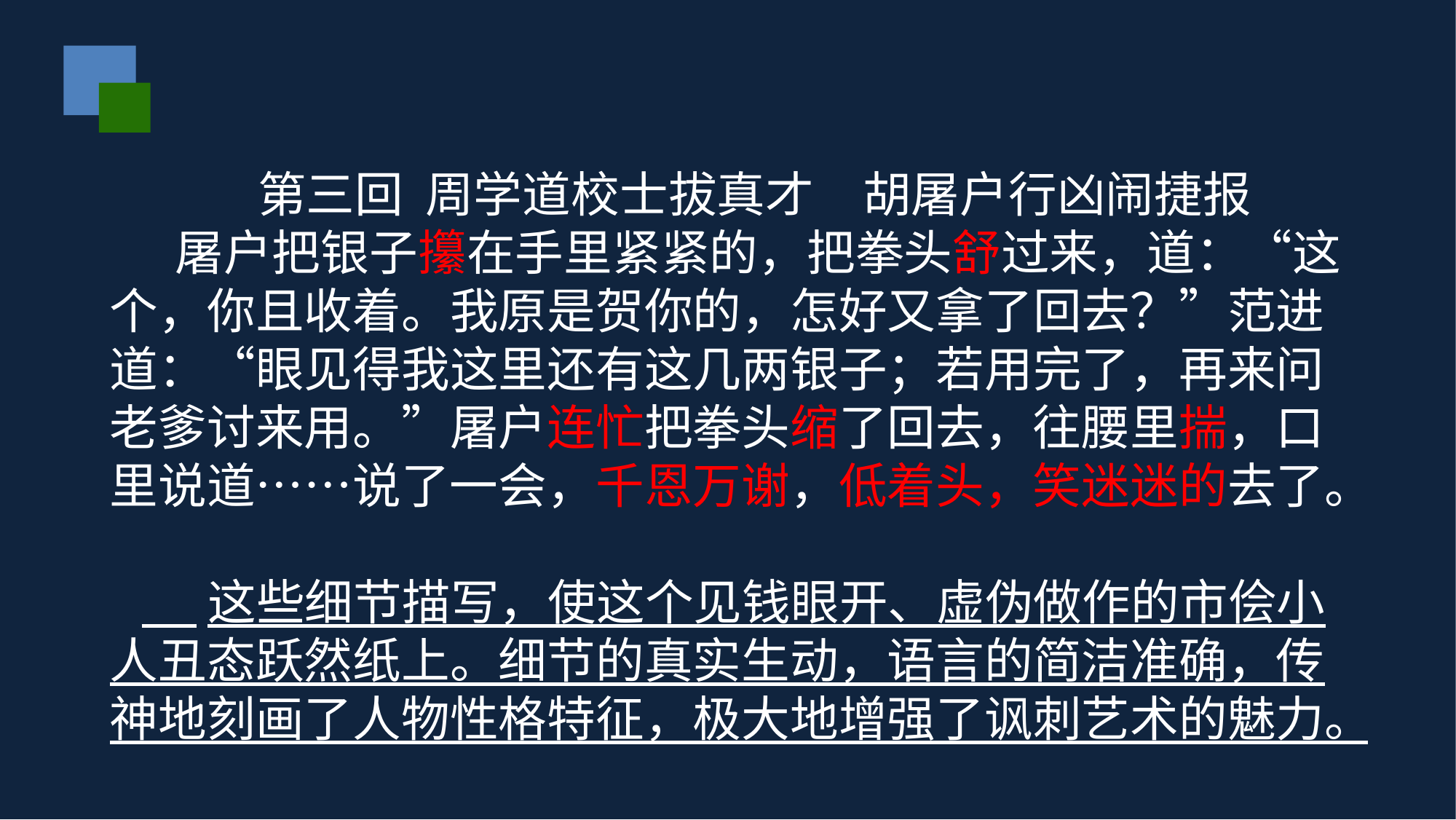

#

第三回  周学道校士拔真才　胡屠户行凶闹捷报
  屠户把银子攥在手里紧紧的，把拳头舒过来，道：“这个，你且收着。我原是贺你的，怎好又拿了回去？”范进道：“眼见得我这里还有这几两银子；若用完了，再来问老爹讨来用。”屠户连忙把拳头缩了回去，往腰里揣，口里说道……说了一会，千恩万谢，低着头，笑迷迷的去了。

     这些细节描写，使这个见钱眼开、虚伪做作的市侩小人丑态跃然纸上。细节的真实生动，语言的简洁准确，传神地刻画了人物性格特征，极大地增强了讽刺艺术的魅力。